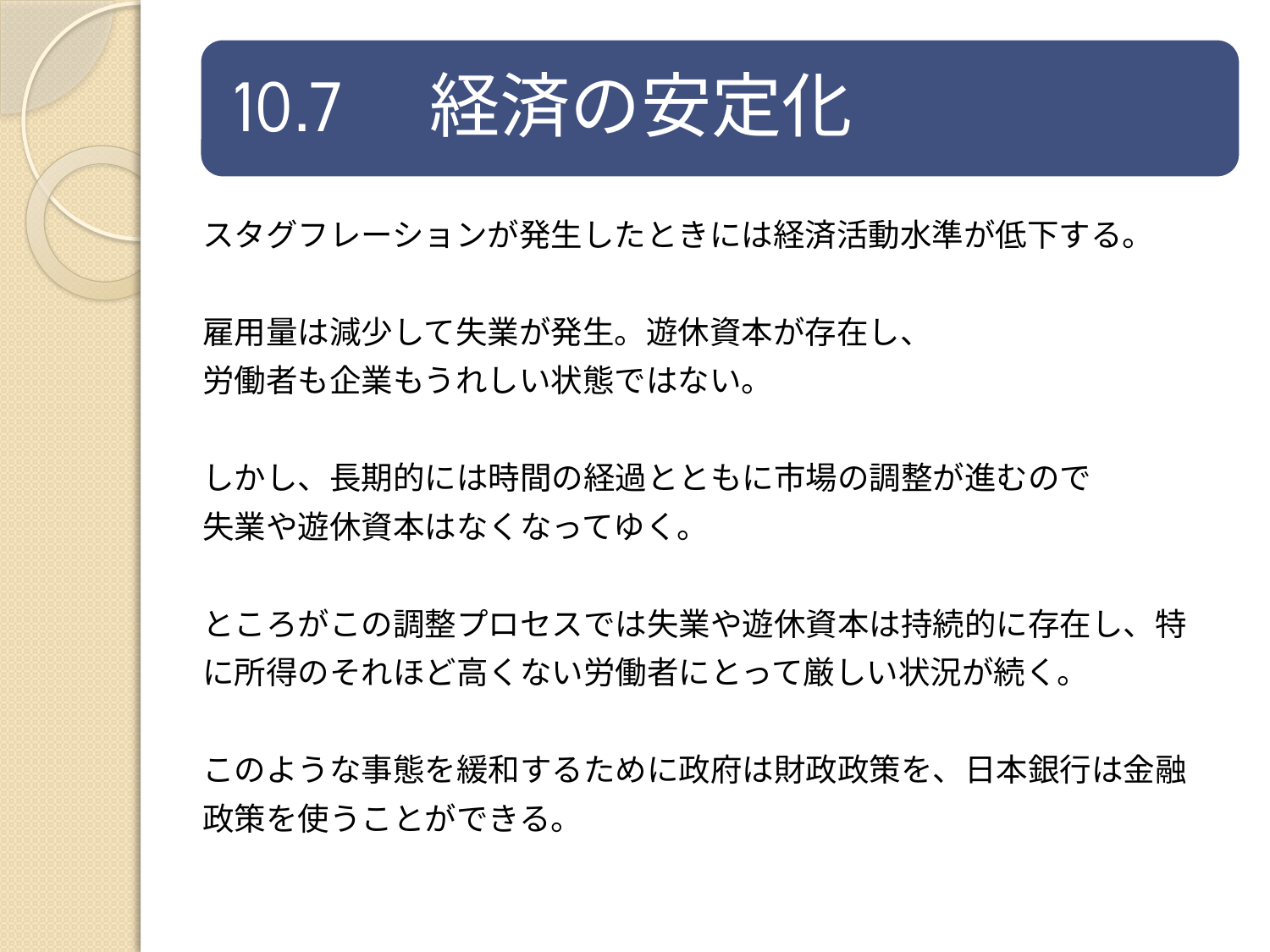

10.7　経済の安定化
スタグフレーションが発生したときには経済活動水準が低下する。

雇用量は減少して失業が発生。遊休資本が存在し、
労働者も企業もうれしい状態ではない。

しかし、長期的には時間の経過とともに市場の調整が進むので
失業や遊休資本はなくなってゆく。

ところがこの調整プロセスでは失業や遊休資本は持続的に存在し、特
に所得のそれほど高くない労働者にとって厳しい状況が続く。

このような事態を緩和するために政府は財政政策を、日本銀行は金融
政策を使うことができる。